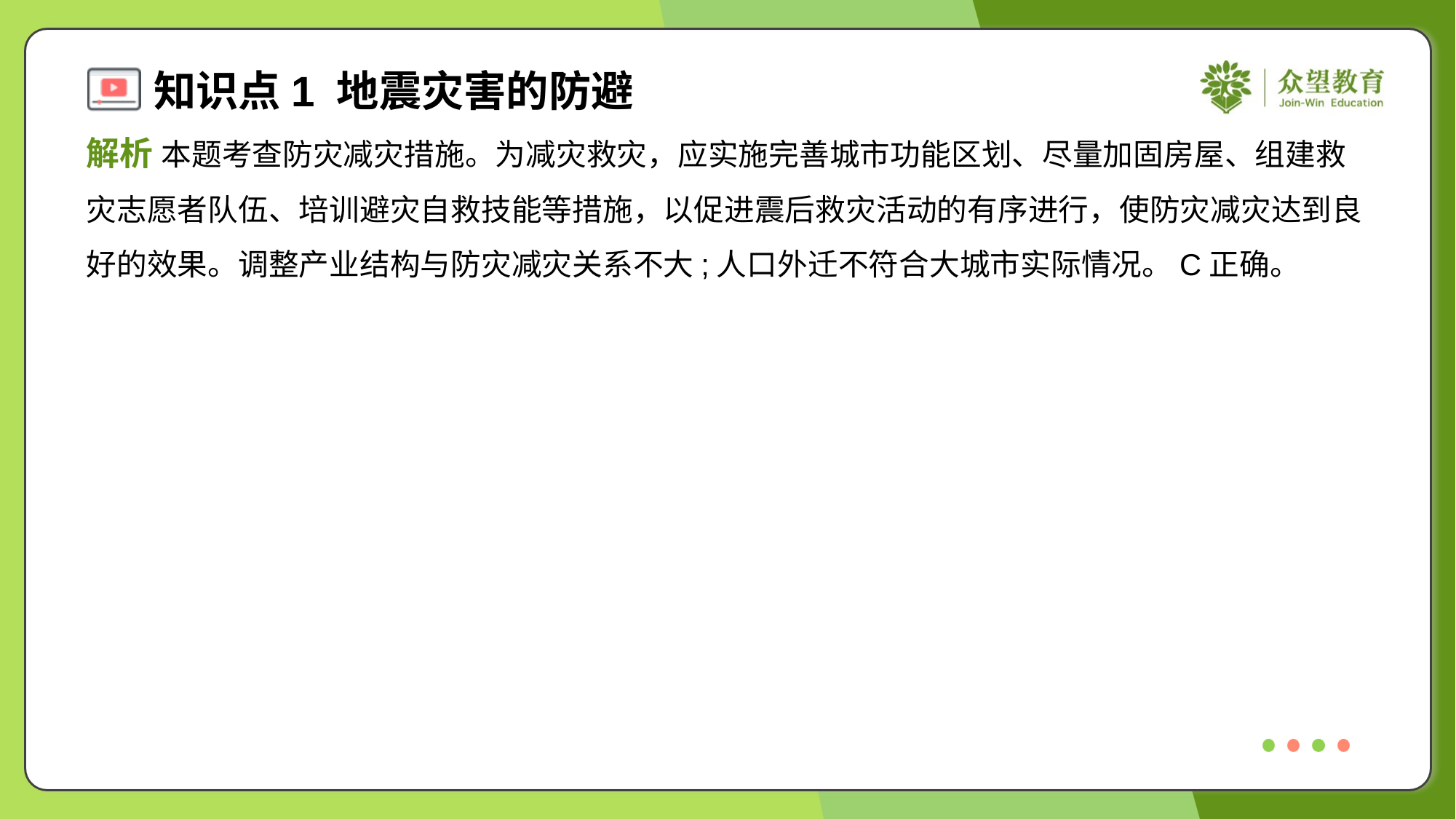

解析 本题考查防灾减灾措施。为减灾救灾，应实施完善城市功能区划、尽量加固房屋、组建救
灾志愿者队伍、培训避灾自救技能等措施，以促进震后救灾活动的有序进行，使防灾减灾达到良
好的效果。调整产业结构与防灾减灾关系不大;人口外迁不符合大城市实际情况。C正确。